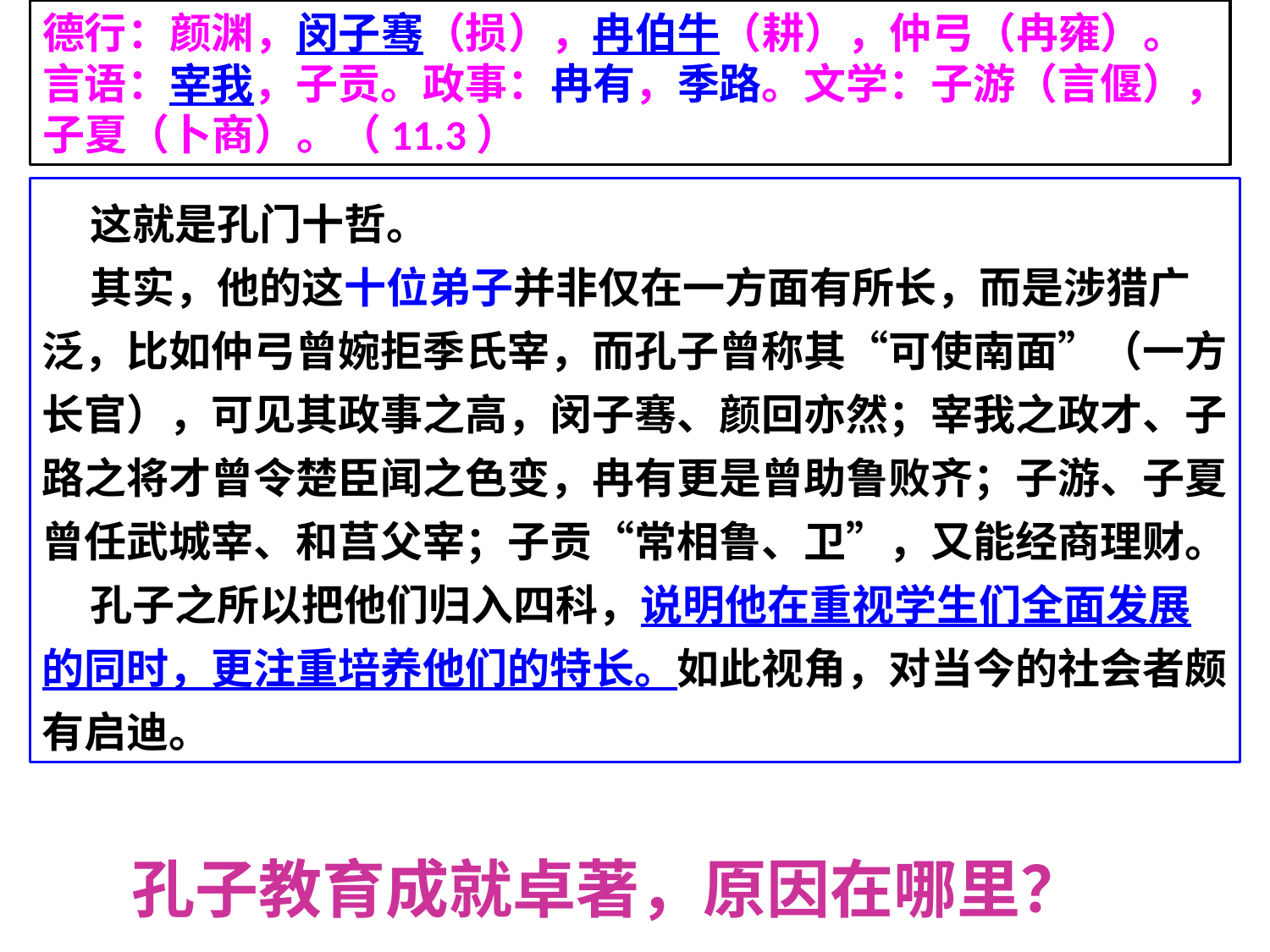

德行：颜渊，闵子骞（损），冉伯牛（耕），仲弓（冉雍）。言语：宰我，子贡。政事：冉有，季路。文学：子游（言偃），子夏（卜商）。（11.3）
    这就是孔门十哲。
    其实，他的这十位弟子并非仅在一方面有所长，而是涉猎广泛，比如仲弓曾婉拒季氏宰，而孔子曾称其“可使南面”（一方长官），可见其政事之高，闵子骞、颜回亦然；宰我之政才、子路之将才曾令楚臣闻之色变，冉有更是曾助鲁败齐；子游、子夏曾任武城宰、和莒父宰；子贡“常相鲁、卫”，又能经商理财。
    孔子之所以把他们归入四科，说明他在重视学生们全面发展的同时，更注重培养他们的特长。如此视角，对当今的社会者颇有启迪。
孔子教育成就卓著，原因在哪里？